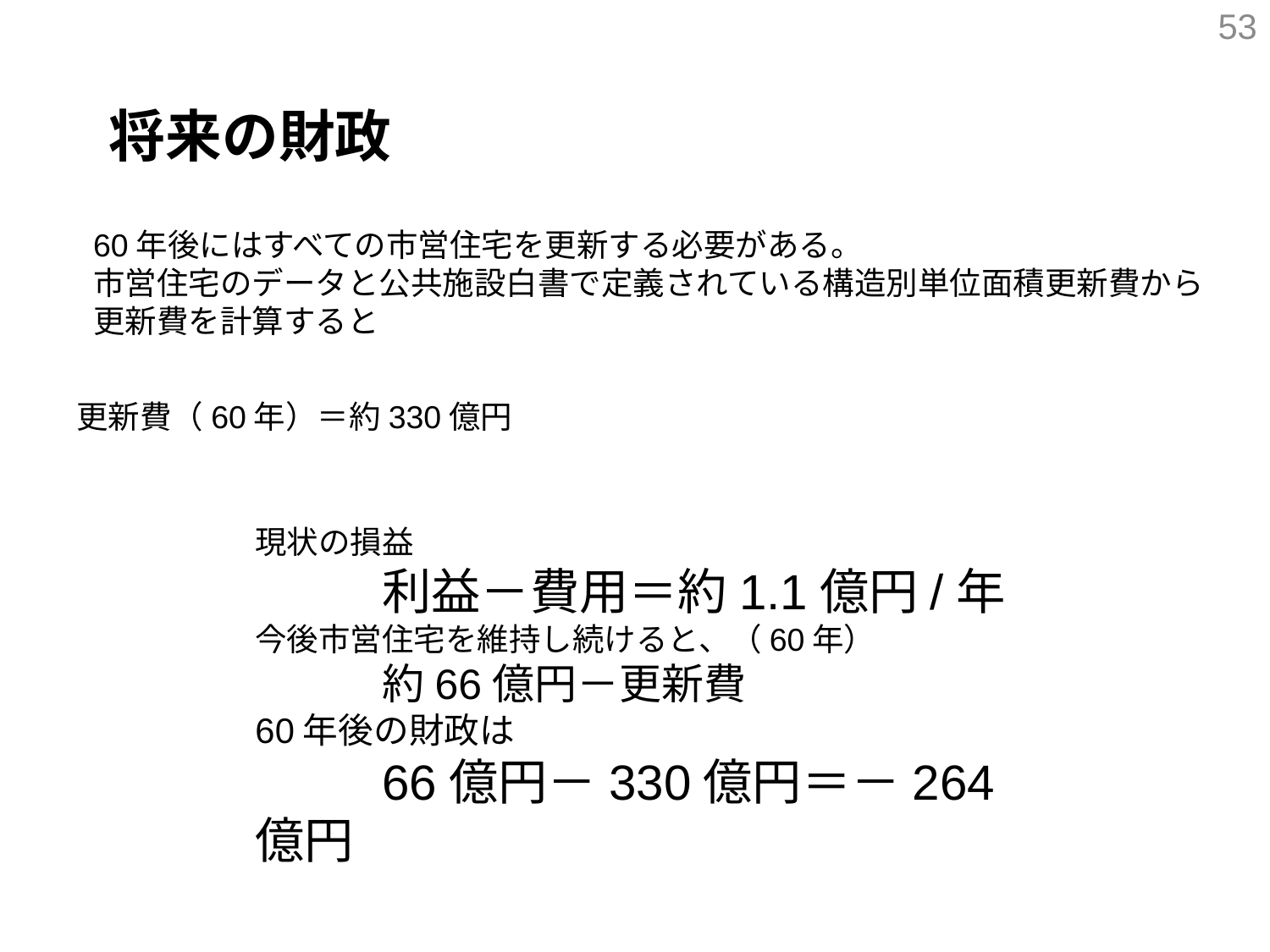

53
将来の財政
60年後にはすべての市営住宅を更新する必要がある。
市営住宅のデータと公共施設白書で定義されている構造別単位面積更新費から
更新費を計算すると
更新費（60年）＝約330億円
現状の損益
	利益－費用＝約1.1億円/年
今後市営住宅を維持し続けると、（60年）
	約66億円－更新費
60年後の財政は
	66億円－330億円＝－264億円